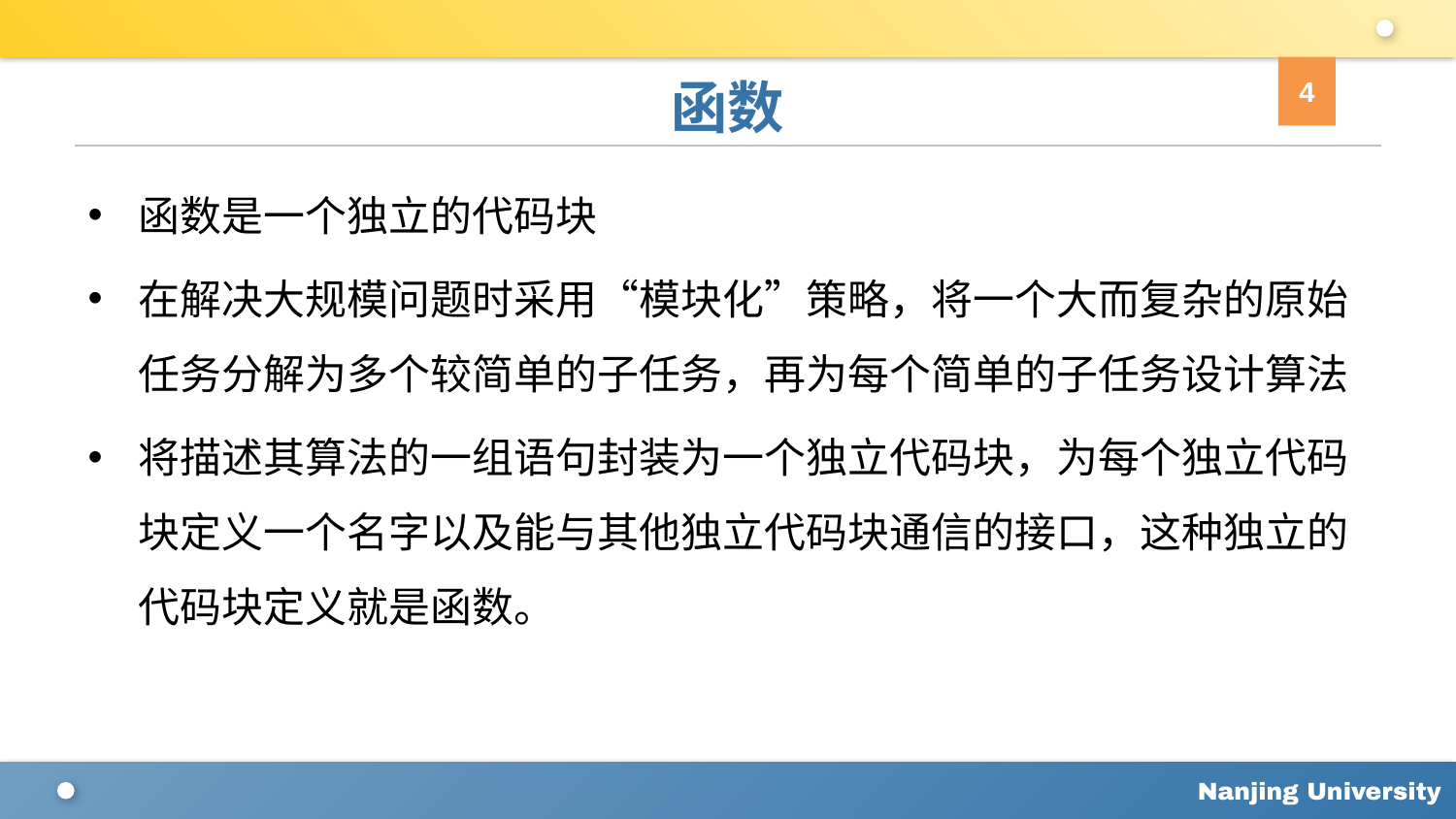

4
# 函数
函数是一个独立的代码块
在解决大规模问题时采用“模块化”策略，将一个大而复杂的原始任务分解为多个较简单的子任务，再为每个简单的子任务设计算法
将描述其算法的一组语句封装为一个独立代码块，为每个独立代码块定义一个名字以及能与其他独立代码块通信的接口，这种独立的代码块定义就是函数。